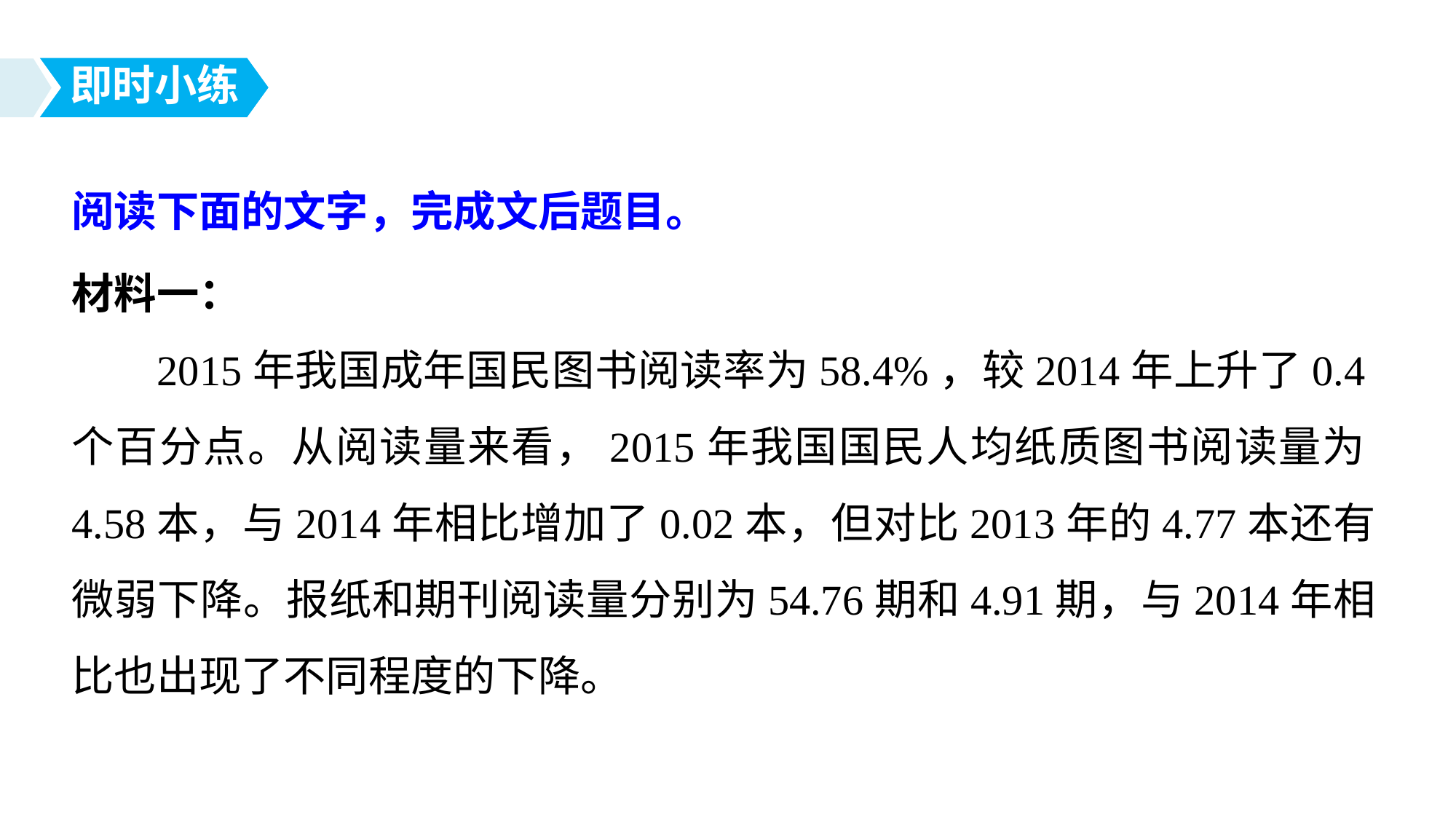

即时小练

阅读下面的文字，完成文后题目。
材料一：
2015年我国成年国民图书阅读率为58.4%，较2014年上升了0.4个百分点。从阅读量来看，2015年我国国民人均纸质图书阅读量为4.58本，与2014年相比增加了0.02本，但对比2013年的4.77本还有微弱下降。报纸和期刊阅读量分别为54.76期和4.91期，与2014年相比也出现了不同程度的下降。